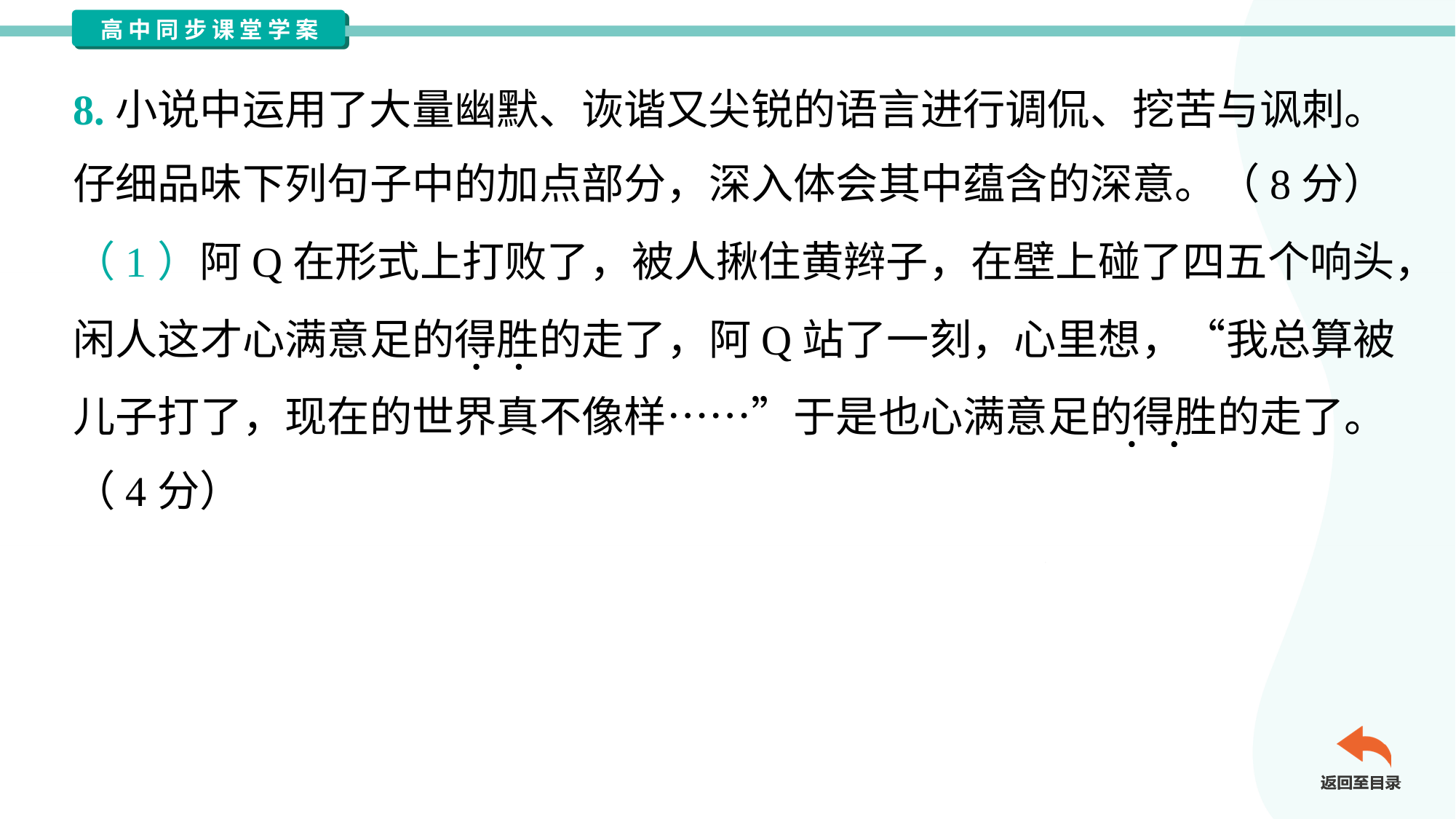

8.小说中运用了大量幽默、诙谐又尖锐的语言进行调侃、挖苦与讽刺。
仔细品味下列句子中的加点部分，深入体会其中蕴含的深意。（8分）
（1）阿Q在形式上打败了，被人揪住黄辫子，在壁上碰了四五个响头，
闲人这才心满意足的得胜的走了，阿Q站了一刻，心里想，“我总算被
儿子打了，现在的世界真不像样……”于是也心满意足的得胜的走了。
（4分）